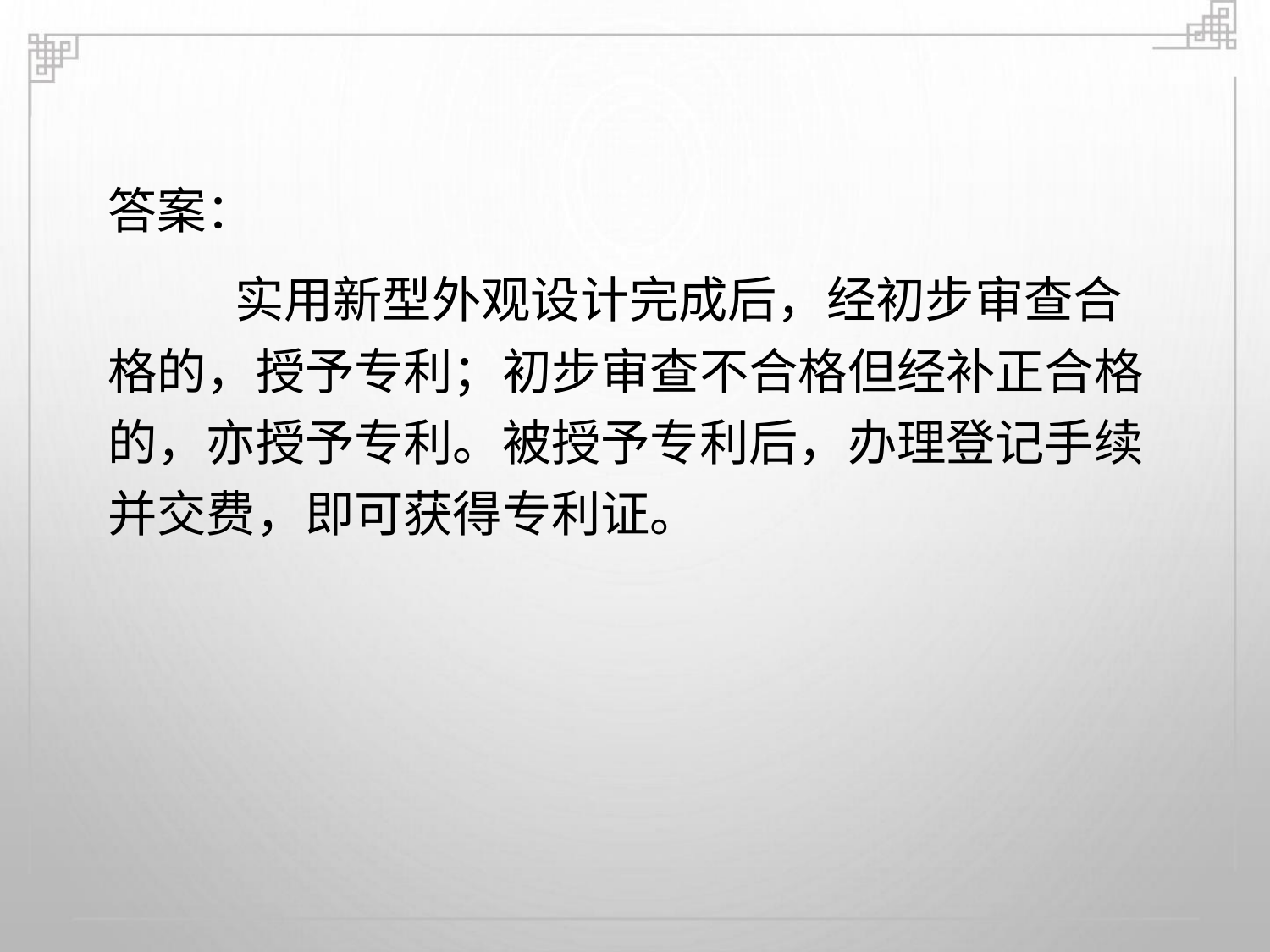

答案：
实用新型外观设计完成后，经初步审查合
格的，授予专利；初步审查不合格但经补正合格
的，亦授予专利。被授予专利后，办理登记手续
并交费，即可获得专利证。